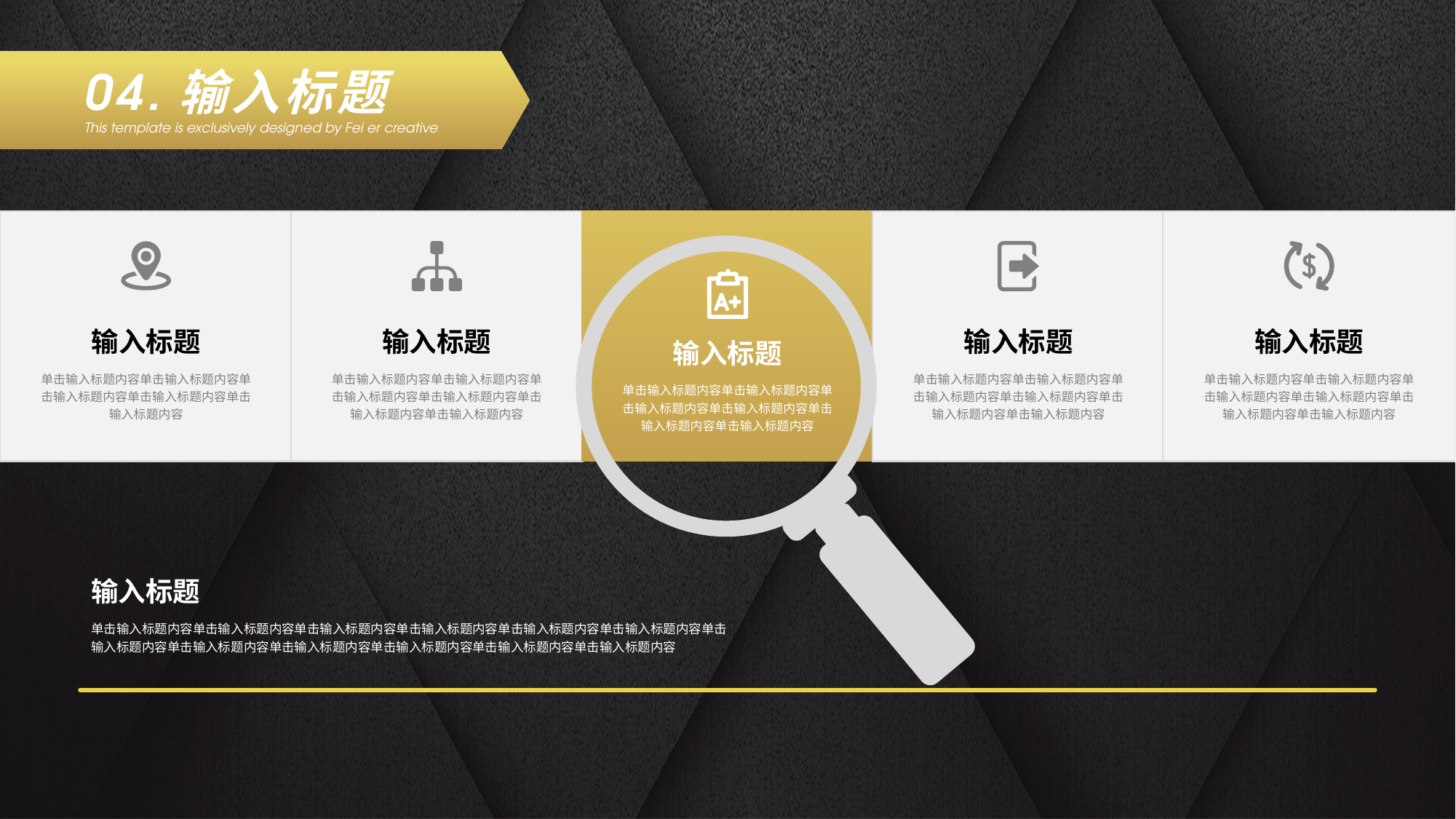

04.输入标题
This template is exclusively designed by Fei er creative

输入标题
单击输入标题内容单击输入标题内容单击输入标题内容单击输入标题内容单击输入标题内容
输入标题
单击输入标题内容单击输入标题内容单击输入标题内容单击输入标题内容单击输入标题内容单击输入标题内容
输入标题
单击输入标题内容单击输入标题内容单击输入标题内容单击输入标题内容单击输入标题内容单击输入标题内容
输入标题
单击输入标题内容单击输入标题内容单击输入标题内容单击输入标题内容单击输入标题内容单击输入标题内容
输入标题
单击输入标题内容单击输入标题内容单击输入标题内容单击输入标题内容单击输入标题内容单击输入标题内容
输入标题
单击输入标题内容单击输入标题内容单击输入标题内容单击输入标题内容单击输入标题内容单击输入标题内容单击输入标题内容单击输入标题内容单击输入标题内容单击输入标题内容单击输入标题内容单击输入标题内容